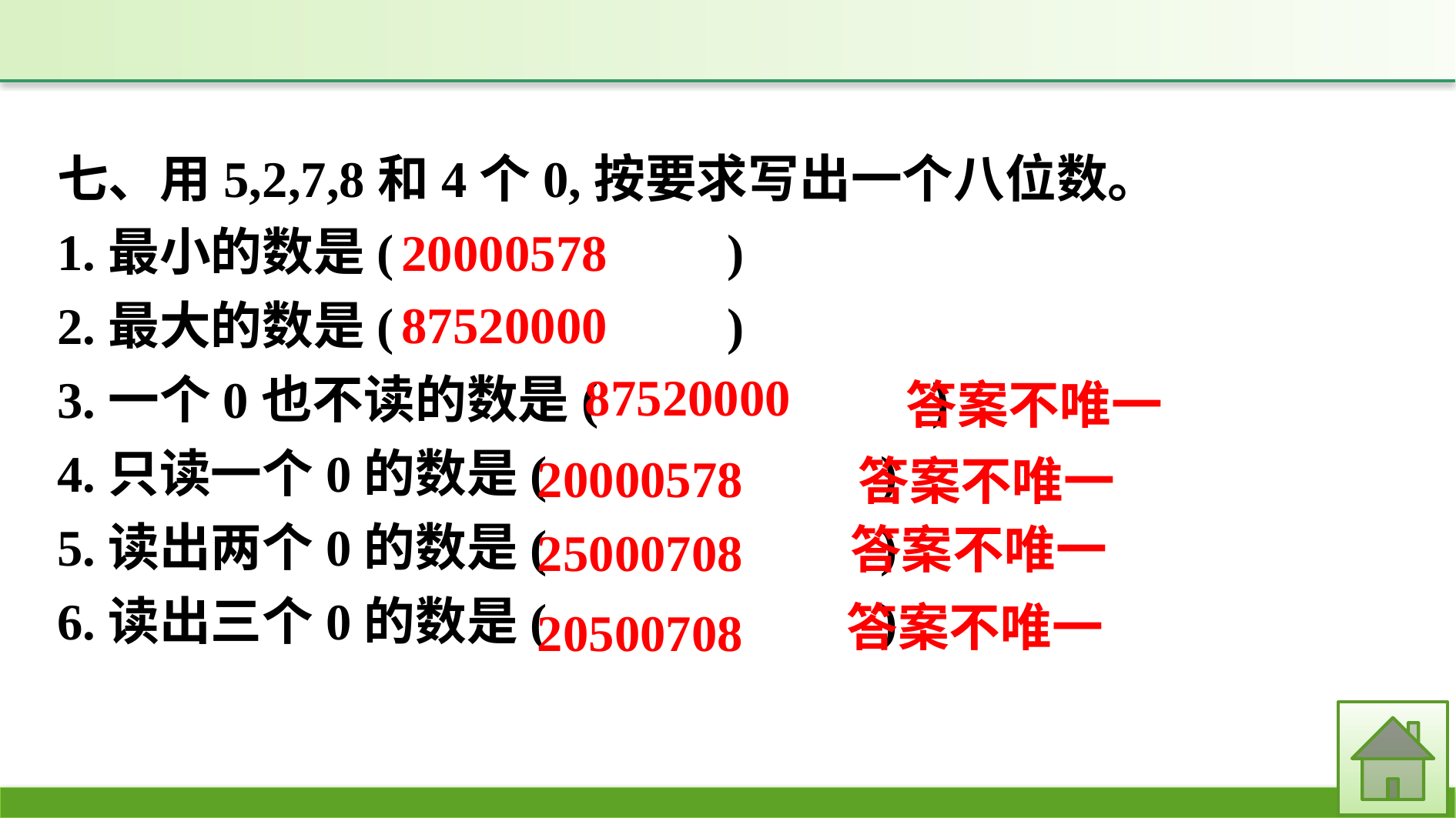

七、用5,2,7,8和4个0,按要求写出一个八位数。
1.最小的数是(　　　　　　)
2.最大的数是(　　　　　　)
3.一个0也不读的数是(　　　　　　)
4.只读一个0的数是(　　　　　　)
5.读出两个0的数是(　　　　　　)
6.读出三个0的数是(　　　　　　)
20000578
87520000
87520000
答案不唯一
20000578
答案不唯一
答案不唯一
25000708
答案不唯一
20500708